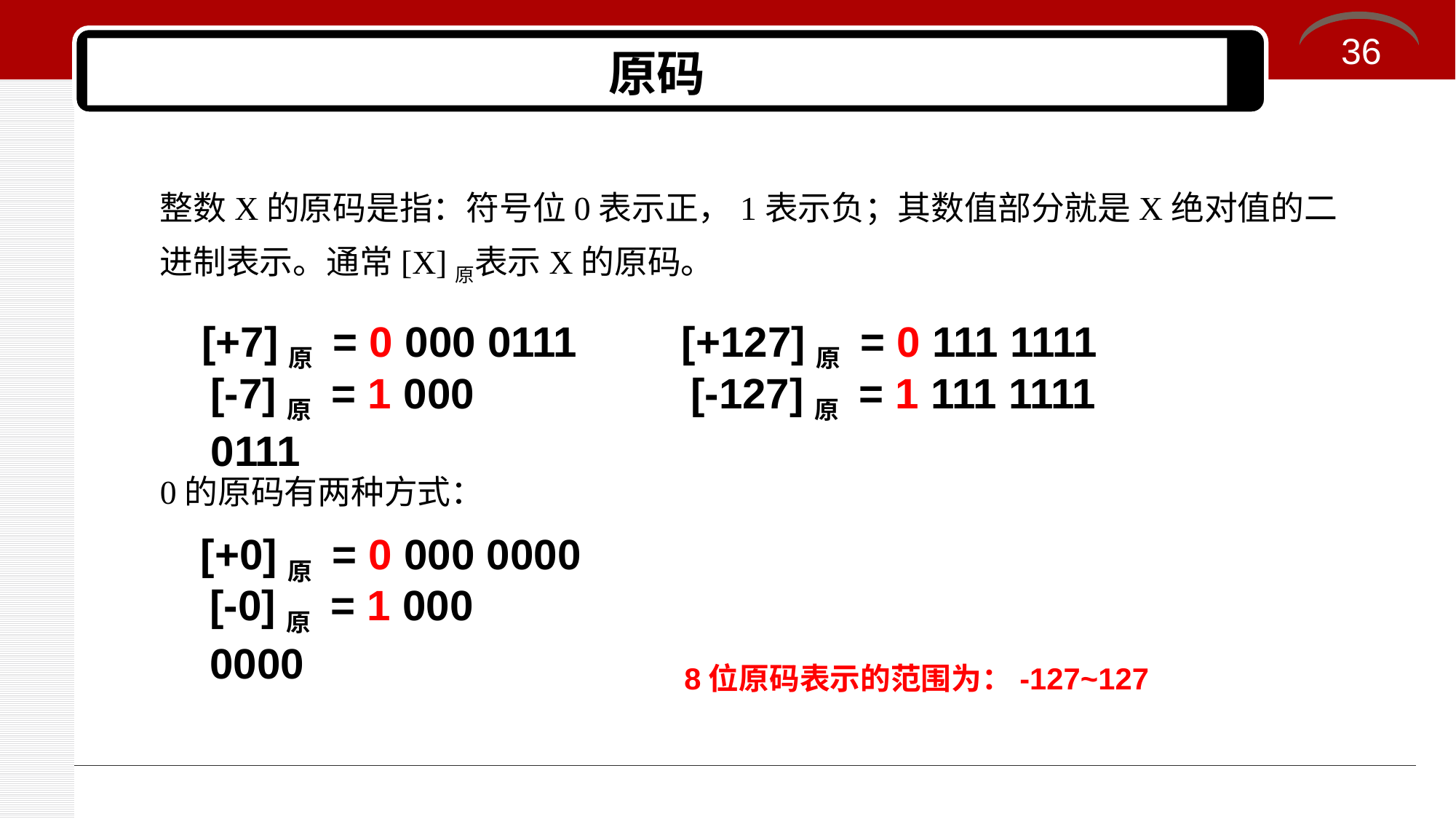

36
# 原码
整数X的原码是指：符号位0表示正，1表示负；其数值部分就是X绝对值的二进制表示。通常[X]原表示X的原码。
[+7]原 = 0 000 0111
[+127]原 = 0 111 1111
[-7]原 = 1 000 0111
[-127]原 = 1 111 1111
0的原码有两种方式：
[+0]原 = 0 000 0000
[-0]原 = 1 000 0000
8位原码表示的范围为：-127~127